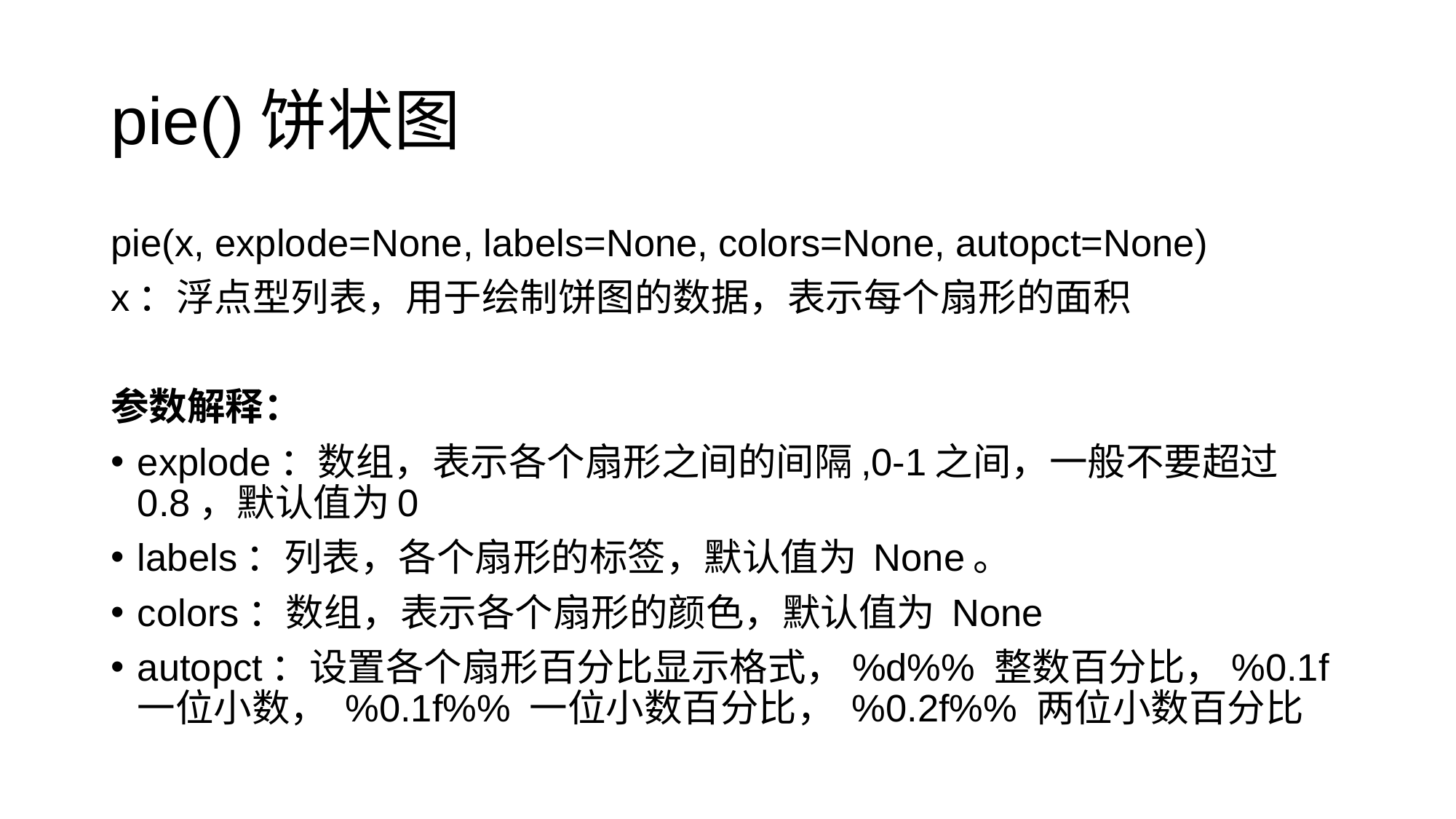

# pie()饼状图
pie(x, explode=None, labels=None, colors=None, autopct=None)
x：浮点型列表，用于绘制饼图的数据，表示每个扇形的面积

参数解释：
explode：数组，表示各个扇形之间的间隔,0-1之间，一般不要超过0.8，默认值为0
labels：列表，各个扇形的标签，默认值为 None。
colors：数组，表示各个扇形的颜色，默认值为 None
autopct：设置各个扇形百分比显示格式，%d%% 整数百分比，%0.1f 一位小数， %0.1f%% 一位小数百分比， %0.2f%% 两位小数百分比